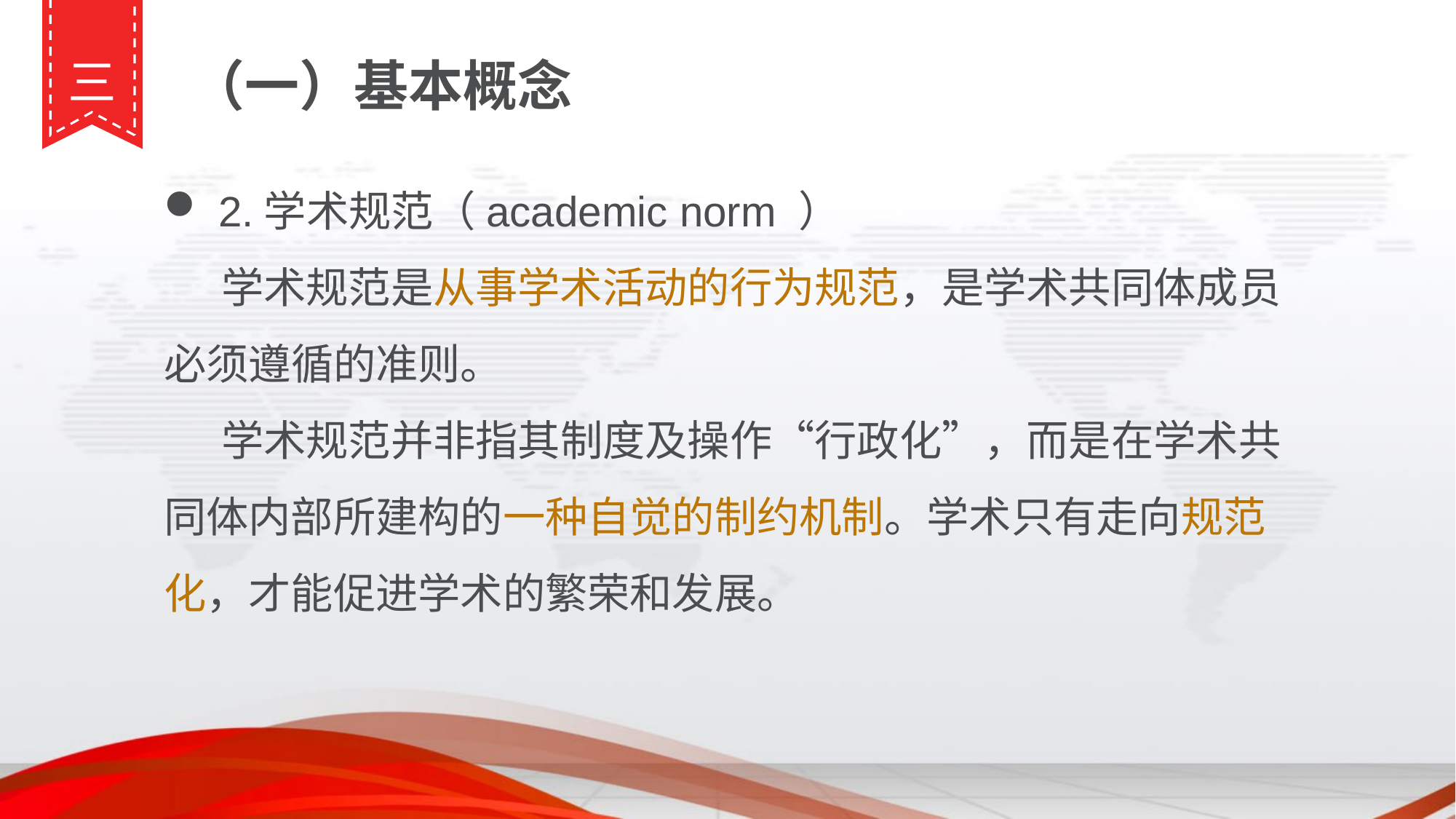

三
（一）基本概念
2.学术规范（academic norm ）
     学术规范是从事学术活动的行为规范，是学术共同体成员必须遵循的准则。
     学术规范并非指其制度及操作“行政化”，而是在学术共同体内部所建构的一种自觉的制约机制。学术只有走向规范化，才能促进学术的繁荣和发展。